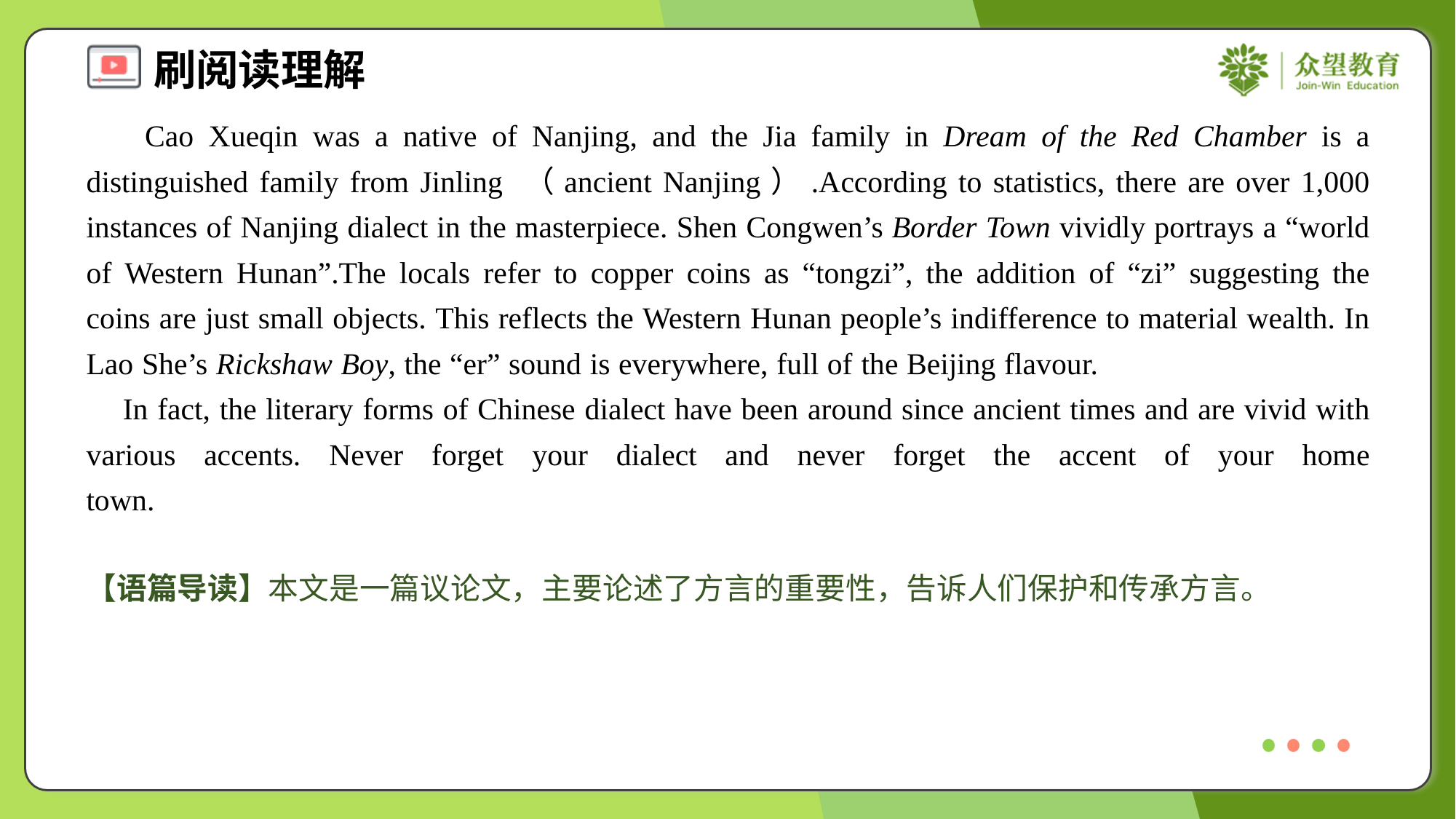

Cao Xueqin was a native of Nanjing, and the Jia family in Dream of the Red Chamber is a distinguished family from Jinling （ancient Nanjing）.According to statistics, there are over 1,000 instances of Nanjing dialect in the masterpiece. Shen Congwen’s Border Town vividly portrays a “world of Western Hunan”.The locals refer to copper coins as “tongzi”, the addition of “zi” suggesting the coins are just small objects. This reflects the Western Hunan people’s indifference to material wealth. In Lao She’s Rickshaw Boy, the “er” sound is everywhere, full of the Beijing flavour.
    In fact, the literary forms of Chinese dialect have been around since ancient times and are vivid with various accents. Never forget your dialect and never forget the accent of your home town.#4
【语篇导读】本文是一篇议论文，主要论述了方言的重要性，告诉人们保护和传承方言。